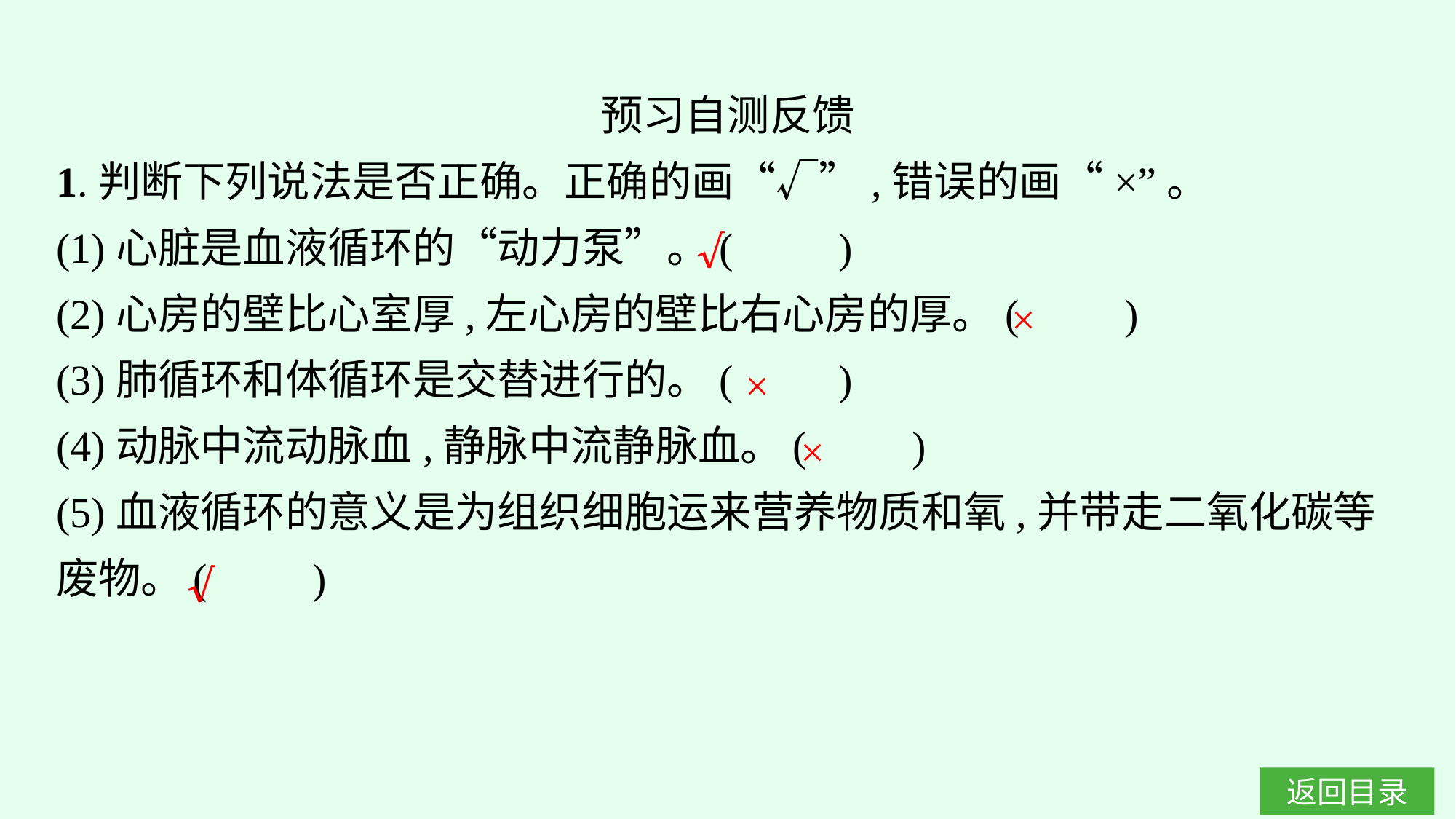

预习自测反馈
1.判断下列说法是否正确。正确的画“√”,错误的画“×”。
(1)心脏是血液循环的“动力泵”。(　　)
(2)心房的壁比心室厚,左心房的壁比右心房的厚。(　　)
(3)肺循环和体循环是交替进行的。(　　)
(4)动脉中流动脉血,静脉中流静脉血。(　　)
(5)血液循环的意义是为组织细胞运来营养物质和氧,并带走二氧化碳等废物。(　　)
√
×
×
×
√